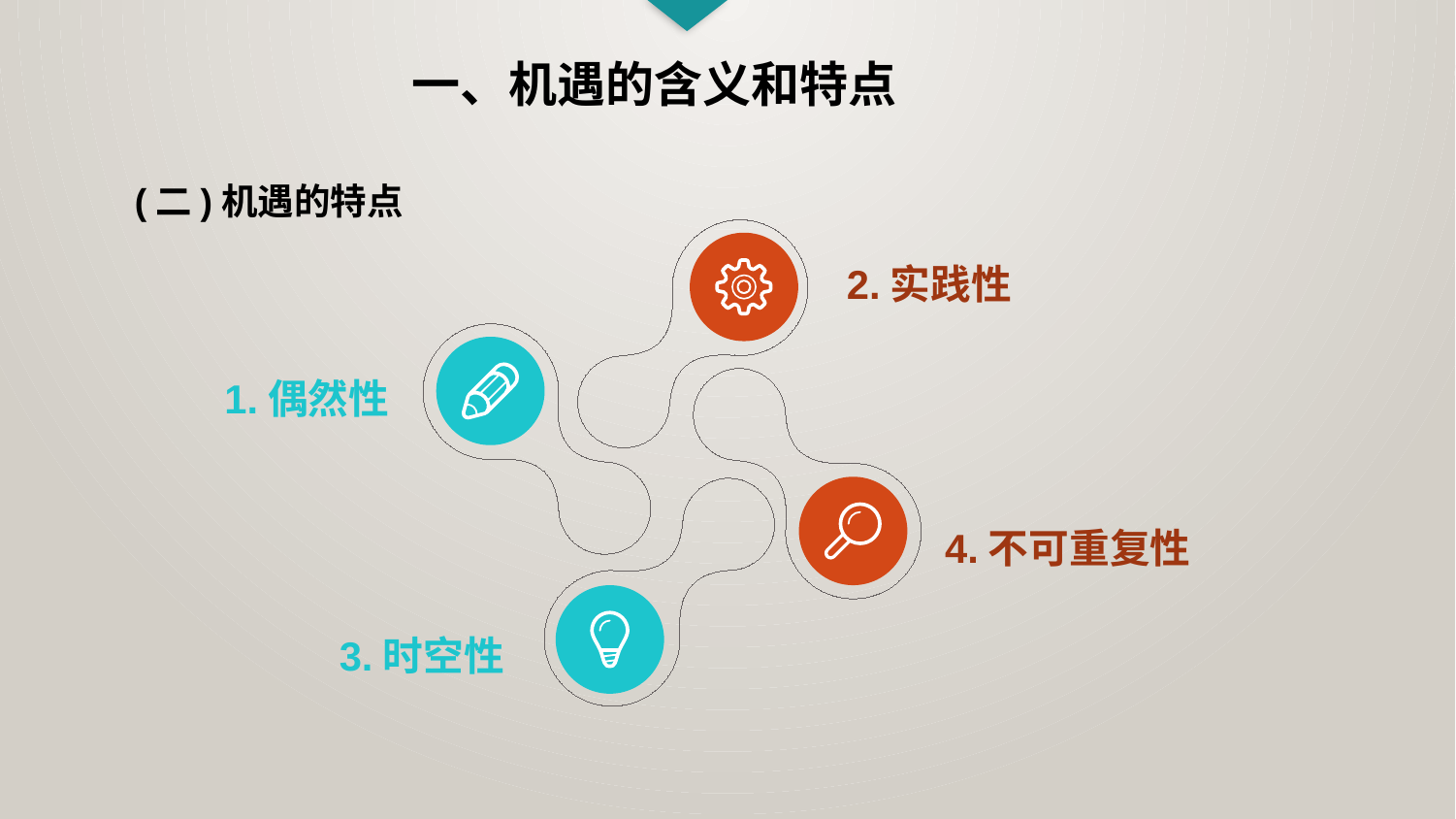

一、机遇的含义和特点
(二)机遇的特点

2.实践性

1.偶然性

4.不可重复性

3.时空性

65